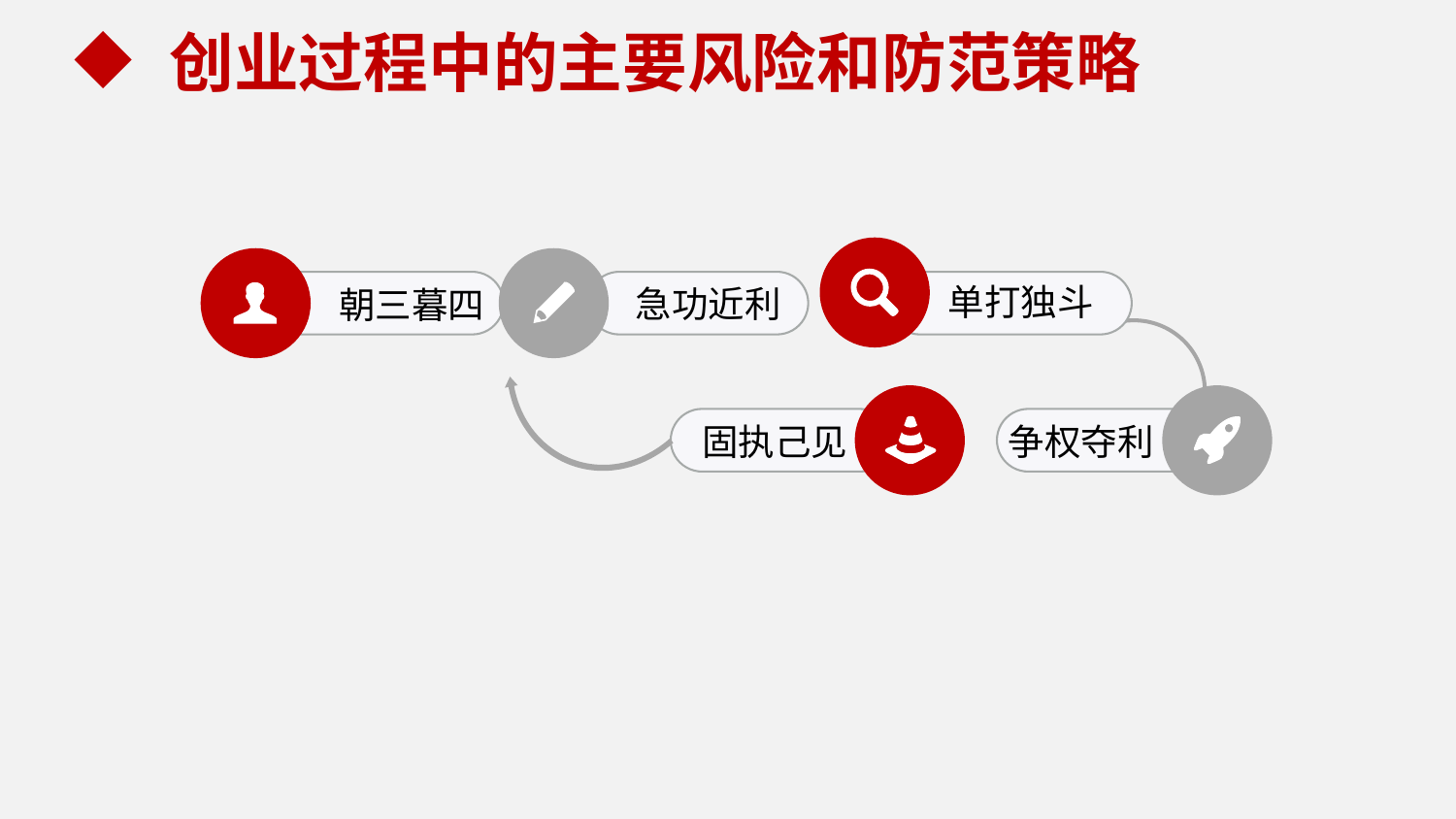

创业过程中的主要风险和防范策略

单打独斗

急功近利
朝三暮四

固执己见
争权夺利